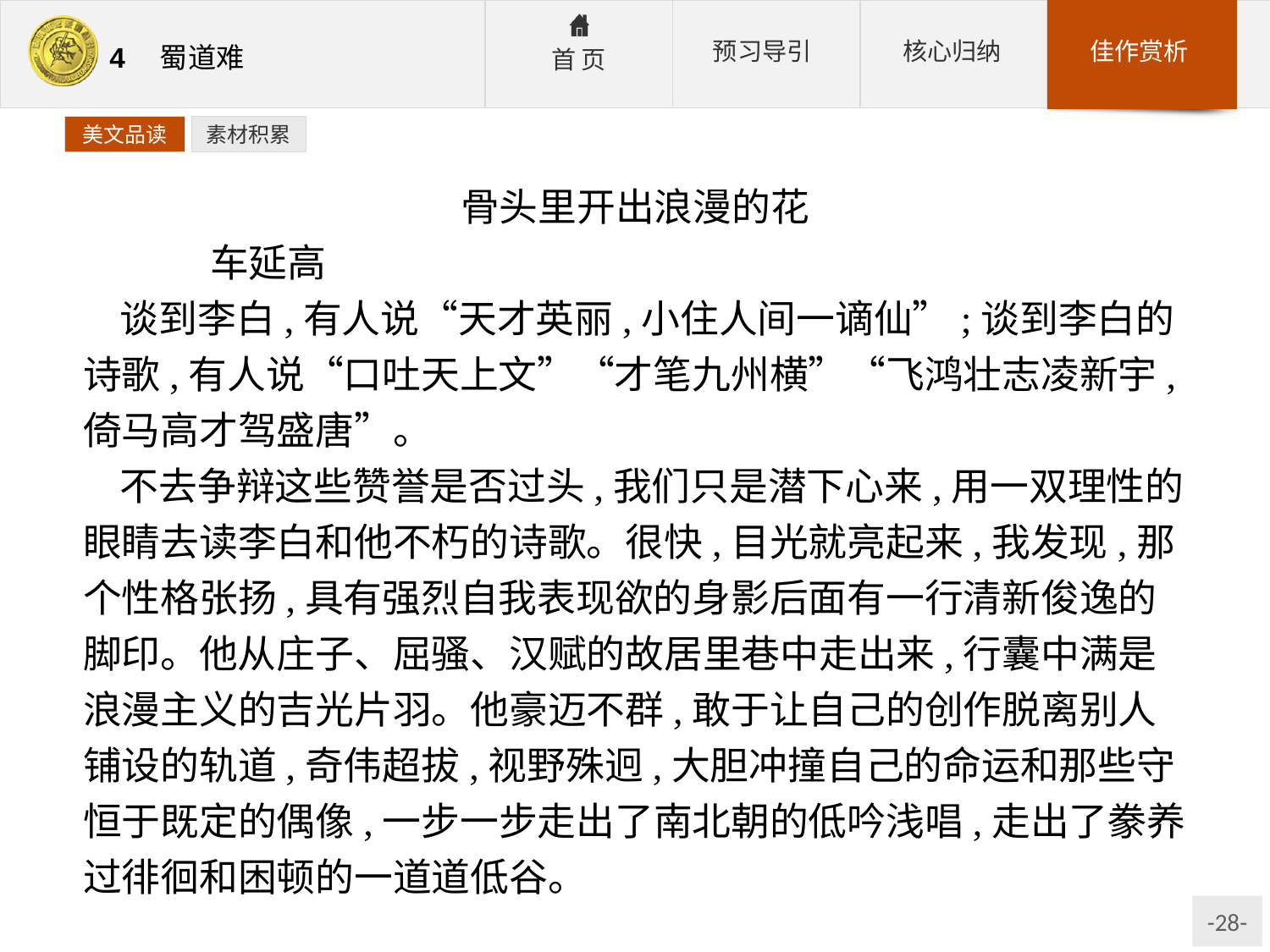

美文品读
素材积累
骨头里开出浪漫的花
	车延高
谈到李白,有人说“天才英丽,小住人间一谪仙”;谈到李白的诗歌,有人说“口吐天上文”“才笔九州横”“飞鸿壮志凌新宇,倚马高才驾盛唐”。
不去争辩这些赞誉是否过头,我们只是潜下心来,用一双理性的眼睛去读李白和他不朽的诗歌。很快,目光就亮起来,我发现,那个性格张扬,具有强烈自我表现欲的身影后面有一行清新俊逸的脚印。他从庄子、屈骚、汉赋的故居里巷中走出来,行囊中满是浪漫主义的吉光片羽。他豪迈不群,敢于让自己的创作脱离别人铺设的轨道,奇伟超拔,视野殊迥,大胆冲撞自己的命运和那些守恒于既定的偶像,一步一步走出了南北朝的低吟浅唱,走出了豢养过徘徊和困顿的一道道低谷。